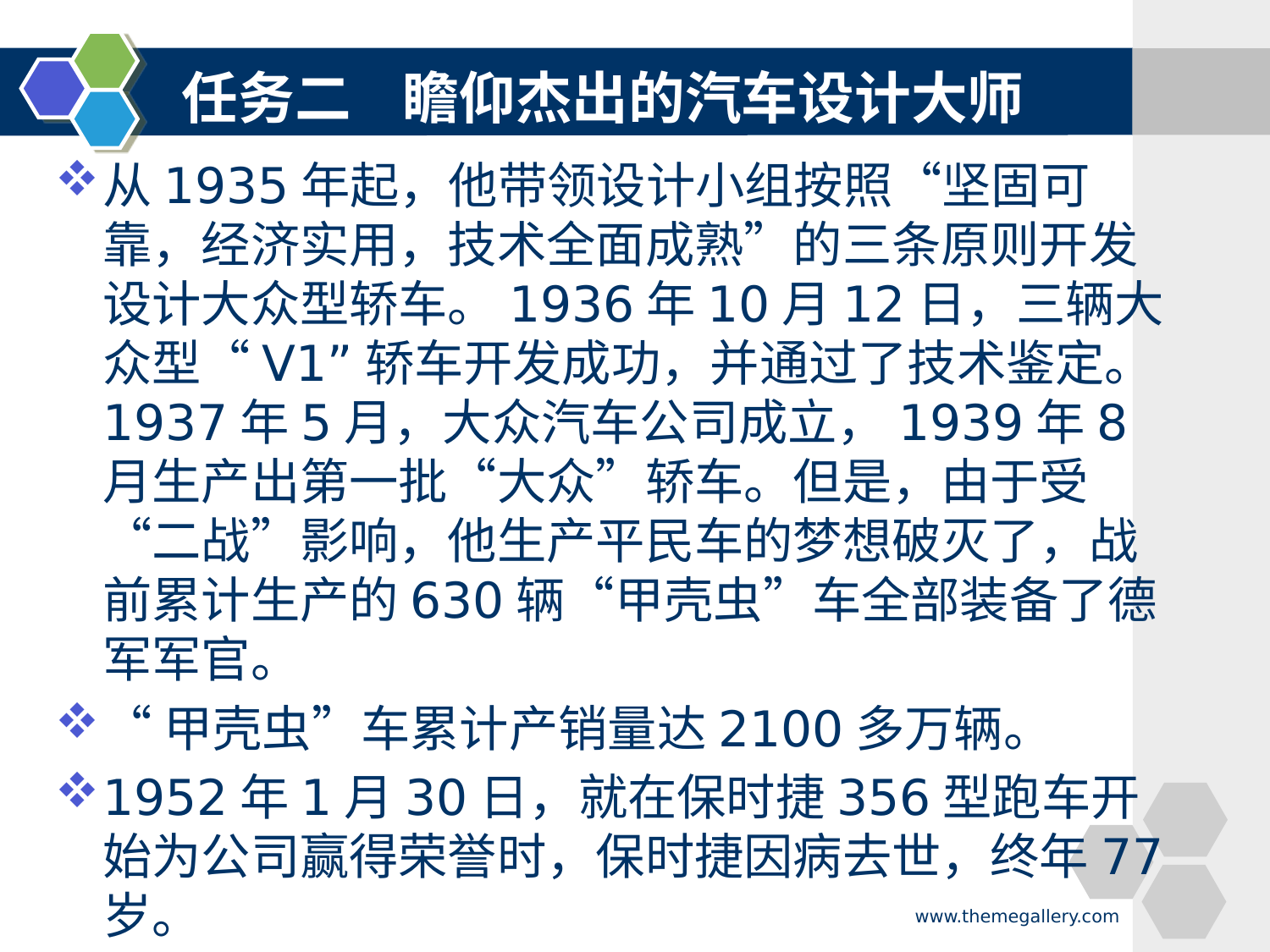

#
任务二    瞻仰杰出的汽车设计大师
从1935年起，他带领设计小组按照“坚固可靠，经济实用，技术全面成熟”的三条原则开发设计大众型轿车。1936年10月12日，三辆大众型“V1”轿车开发成功，并通过了技术鉴定。1937年5月，大众汽车公司成立，1939年8月生产出第一批“大众”轿车。但是，由于受“二战”影响，他生产平民车的梦想破灭了，战前累计生产的630辆“甲壳虫”车全部装备了德军军官。
“甲壳虫”车累计产销量达2100多万辆。
1952年1月30日，就在保时捷356型跑车开始为公司赢得荣誉时，保时捷因病去世，终年77岁。
www.themegallery.com